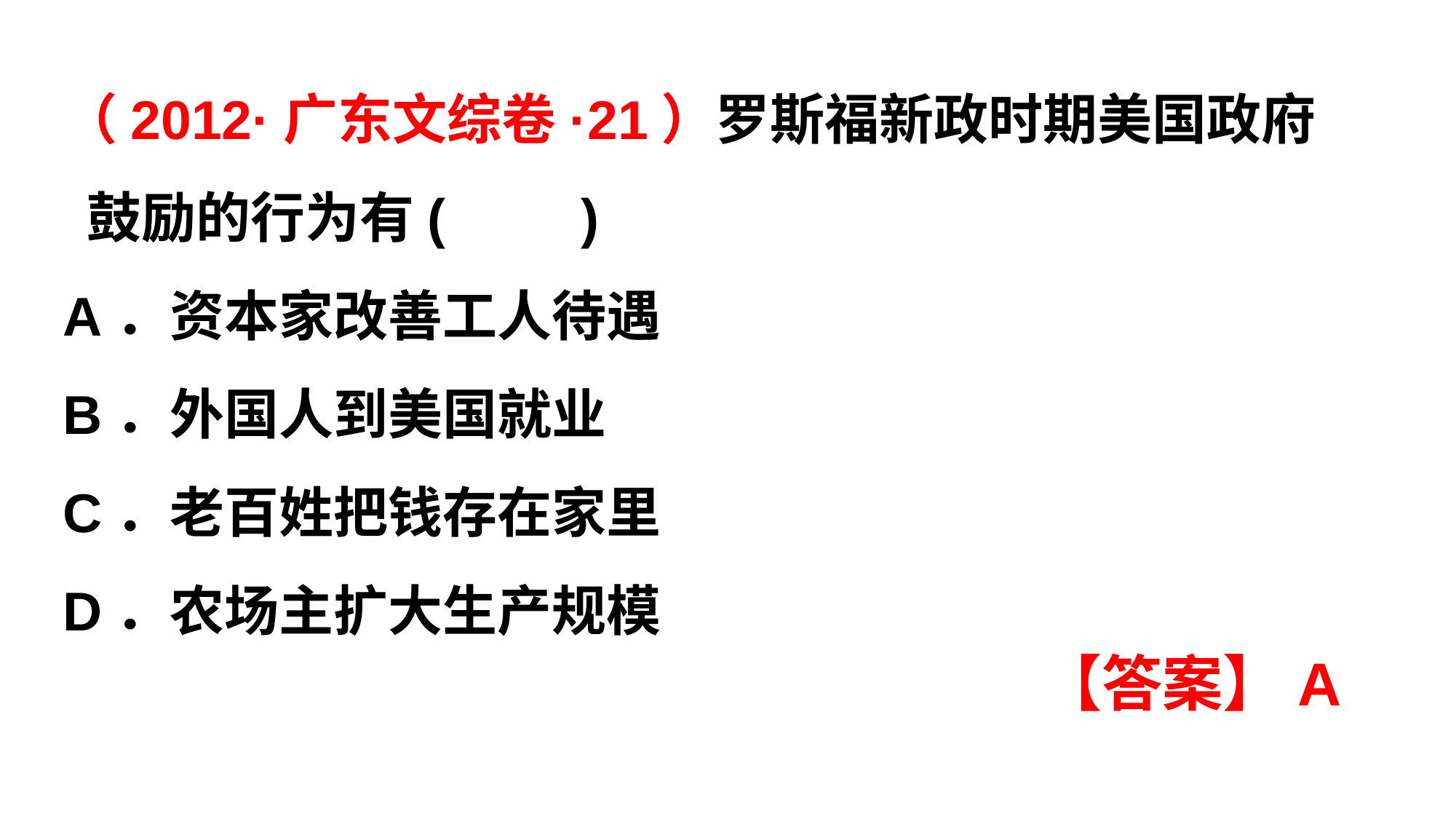

（2012·广东文综卷·21）罗斯福新政时期美国政府鼓励的行为有(　　)
A．资本家改善工人待遇
B．外国人到美国就业
C．老百姓把钱存在家里
D．农场主扩大生产规模
【答案】A